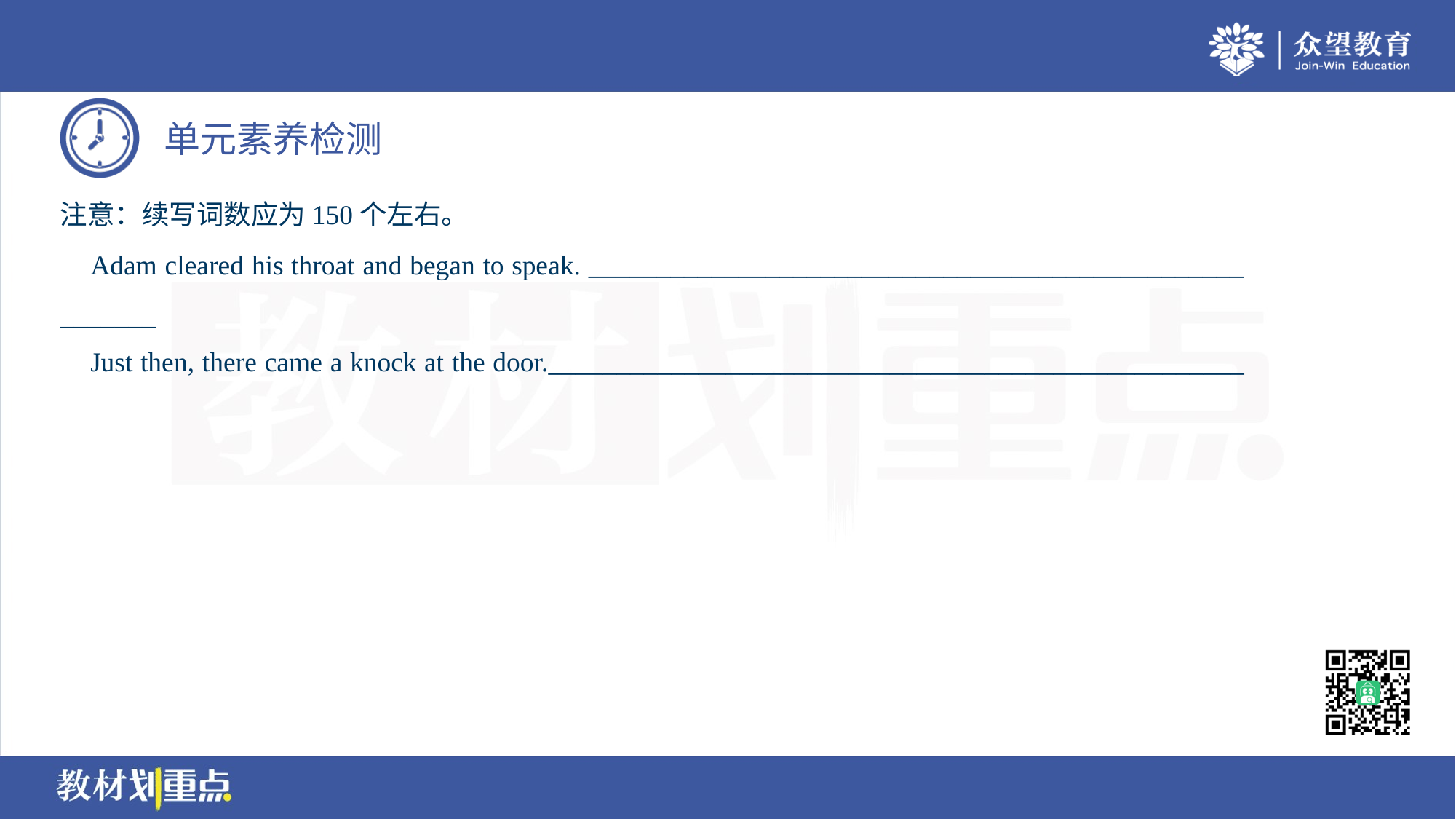

注意：续写词数应为150个左右。
    Adam cleared his throat and began to speak. ________________________________________________
_______
    Just then, there came a knock at the door.___________________________________________________